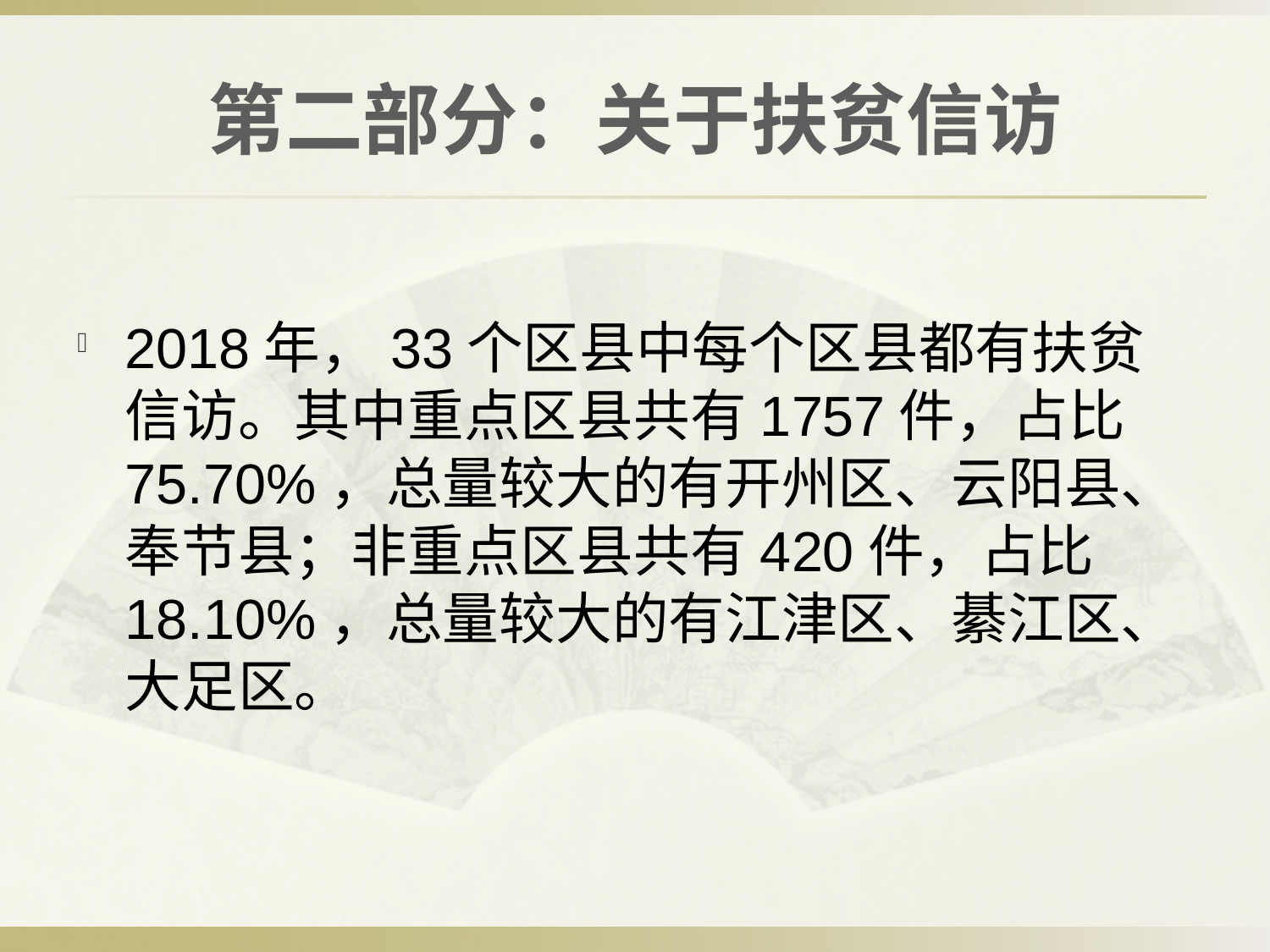

# 第二部分：关于扶贫信访
2018年，33个区县中每个区县都有扶贫信访。其中重点区县共有1757件，占比75.70%，总量较大的有开州区、云阳县、奉节县；非重点区县共有420件，占比18.10%，总量较大的有江津区、綦江区、大足区。